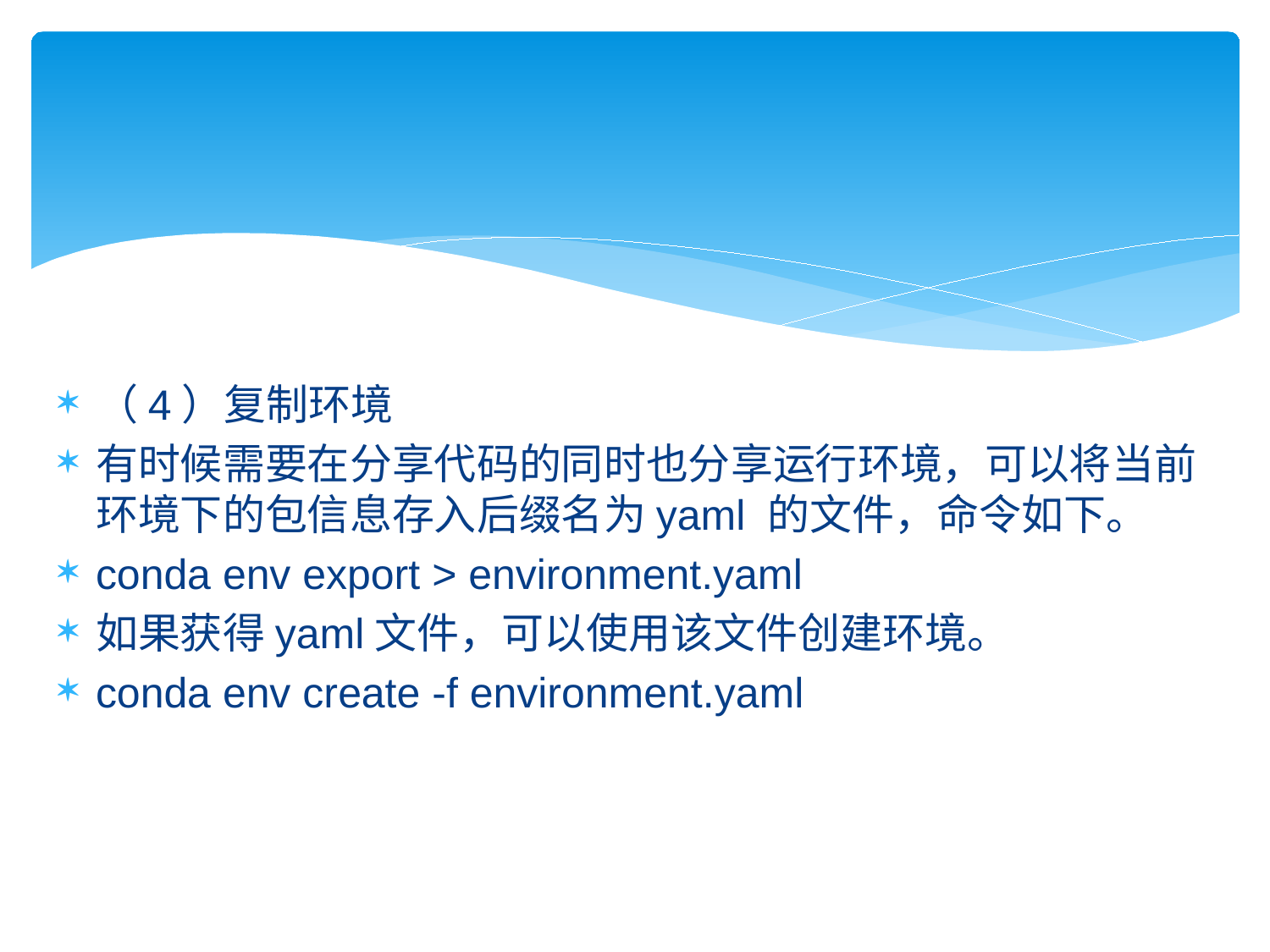

#
（4）复制环境
有时候需要在分享代码的同时也分享运行环境，可以将当前环境下的包信息存入后缀名为yaml 的文件，命令如下。
conda env export > environment.yaml
如果获得yaml文件，可以使用该文件创建环境。
conda env create -f environment.yaml